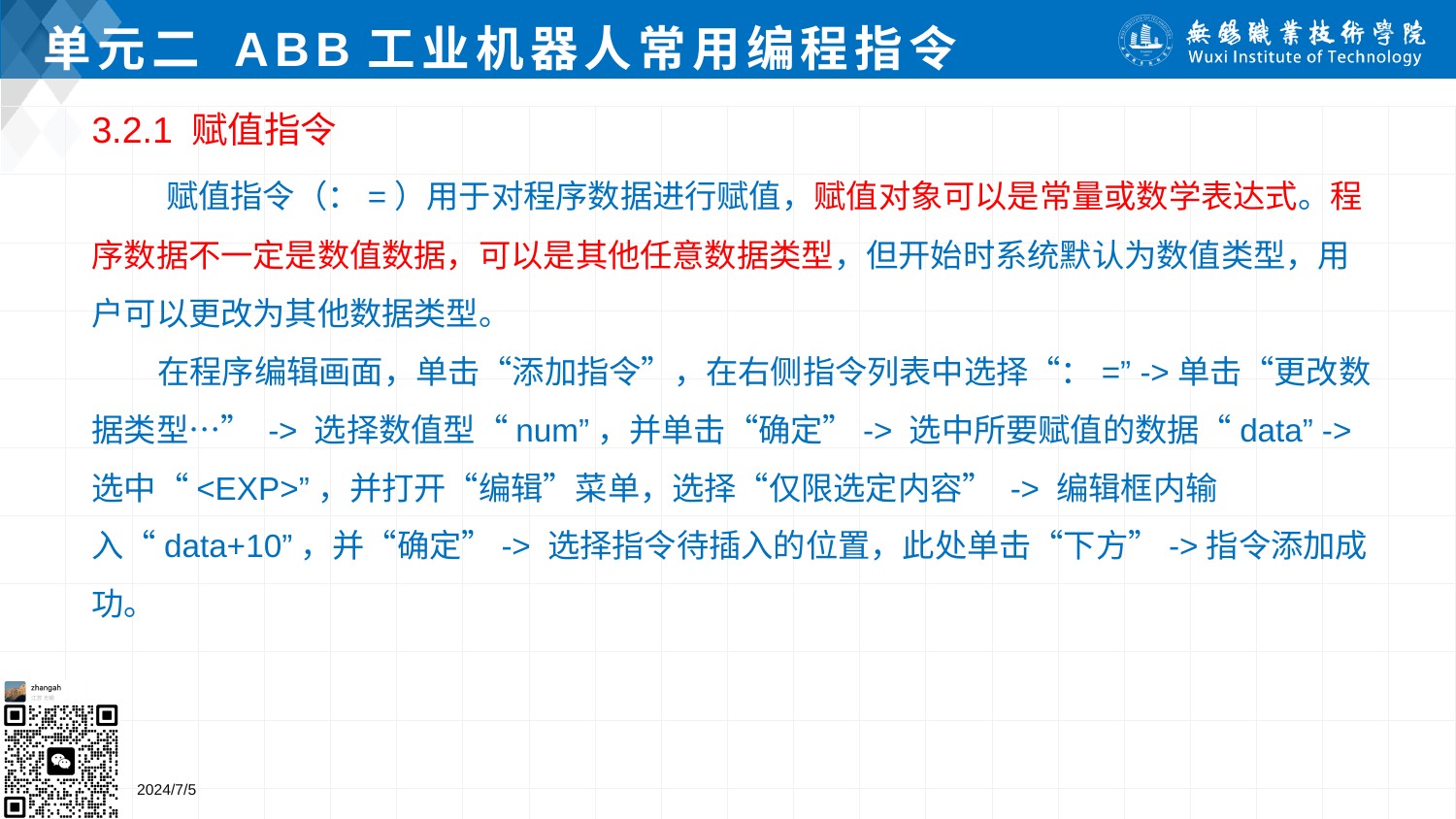

# 单元二 ABB工业机器人常用编程指令
3.2.1 赋值指令
        赋值指令（：=）用于对程序数据进行赋值，赋值对象可以是常量或数学表达式。程序数据不一定是数值数据，可以是其他任意数据类型，但开始时系统默认为数值类型，用户可以更改为其他数据类型。
        在程序编辑画面，单击“添加指令”，在右侧指令列表中选择“：=” ->单击“更改数据类型…” -> 选择数值型“num”，并单击“确定”-> 选中所要赋值的数据“data” ->选中“<EXP>”，并打开“编辑”菜单，选择“仅限选定内容” -> 编辑框内输入“data+10”，并“确定”-> 选择指令待插入的位置，此处单击“下方”->指令添加成功。

2024/7/5